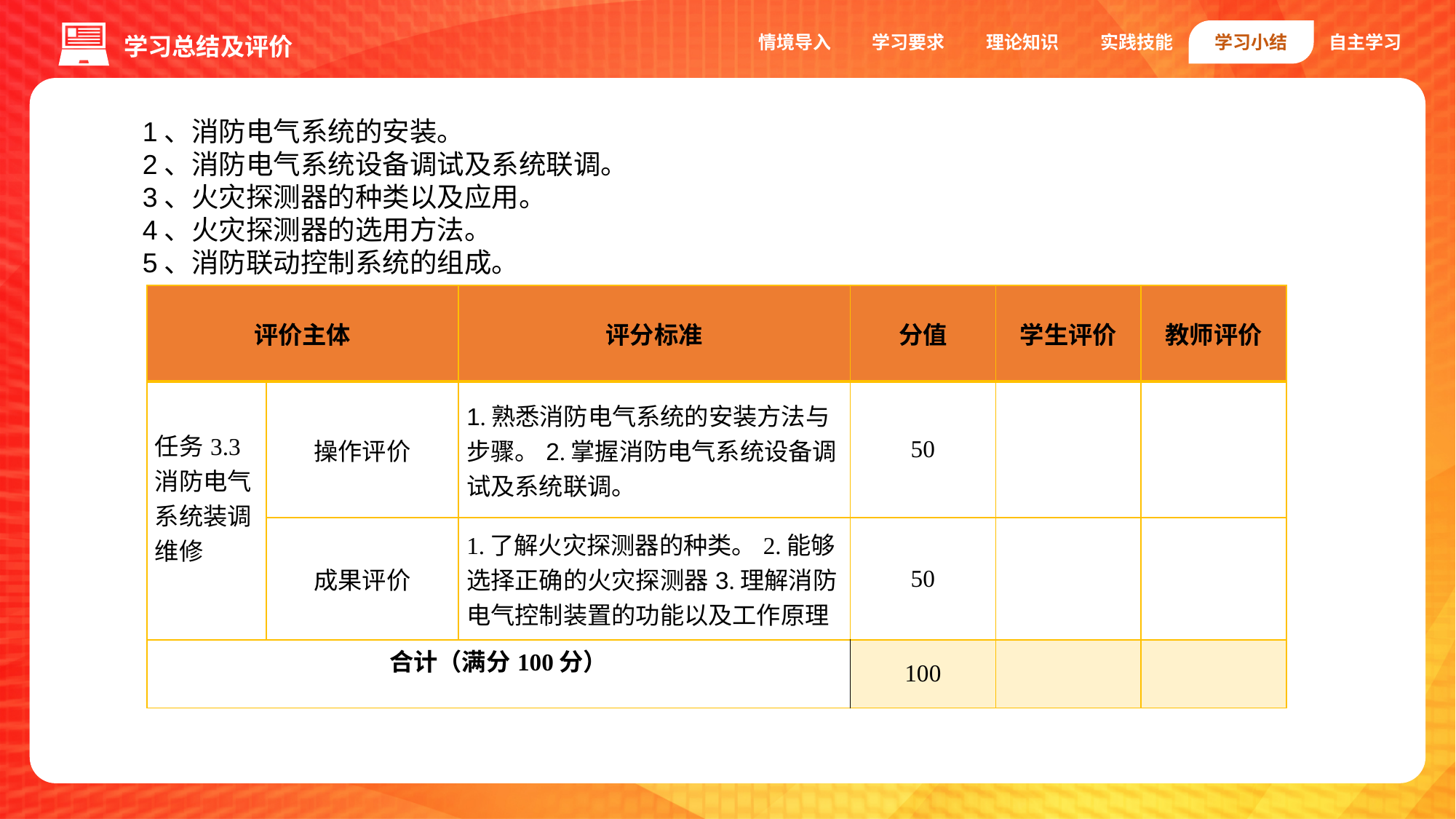

情境导入
学习要求
理论知识
实践技能
学习小结
自主学习

学习总结及评价
1、消防电气系统的安装。
2、消防电气系统设备调试及系统联调。
3、火灾探测器的种类以及应用。
4、火灾探测器的选用方法。
5、消防联动控制系统的组成。
| 评价主体 |  | 评分标准 | 分值 | 学生评价 | 教师评价 |
| --- | --- | --- | --- | --- | --- |
| 任务3.3消防电气系统装调维修 | 操作评价 | 1.熟悉消防电气系统的安装方法与步骤。2.掌握消防电气系统设备调试及系统联调。 | 50 |  |  |
|  | 成果评价 | 1.了解火灾探测器的种类。2.能够选择正确的火灾探测器3.理解消防电气控制装置的功能以及工作原理 | 50 |  |  |
| 合计（满分100分） |  |  | 100 |  |  |